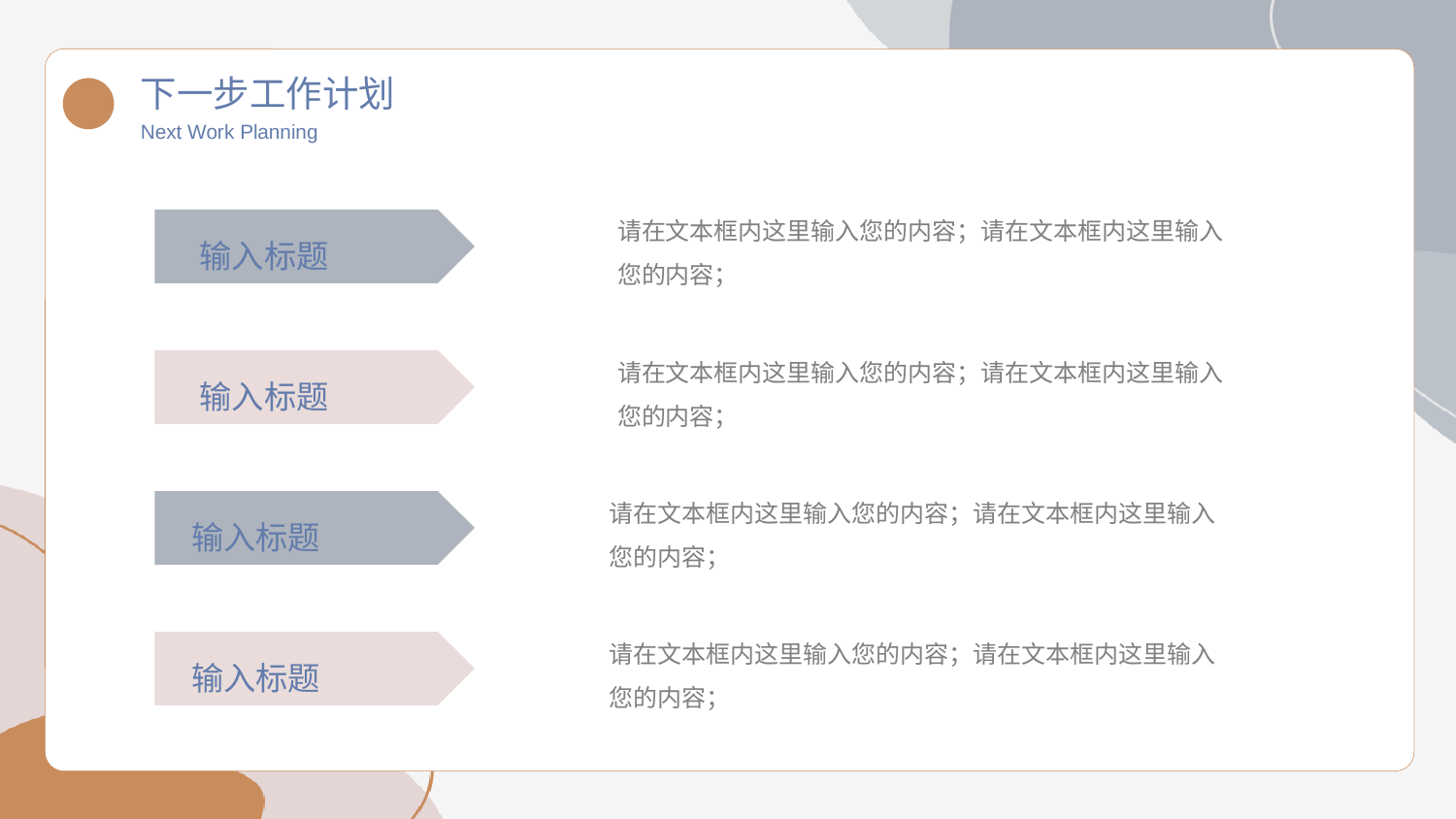

下一步工作计划

Next Work Planning
请在文本框内这里输入您的内容；请在文本框内这里输入您的内容；
输入标题

请在文本框内这里输入您的内容；请在文本框内这里输入您的内容；
输入标题

请在文本框内这里输入您的内容；请在文本框内这里输入您的内容；
输入标题

请在文本框内这里输入您的内容；请在文本框内这里输入您的内容；
输入标题